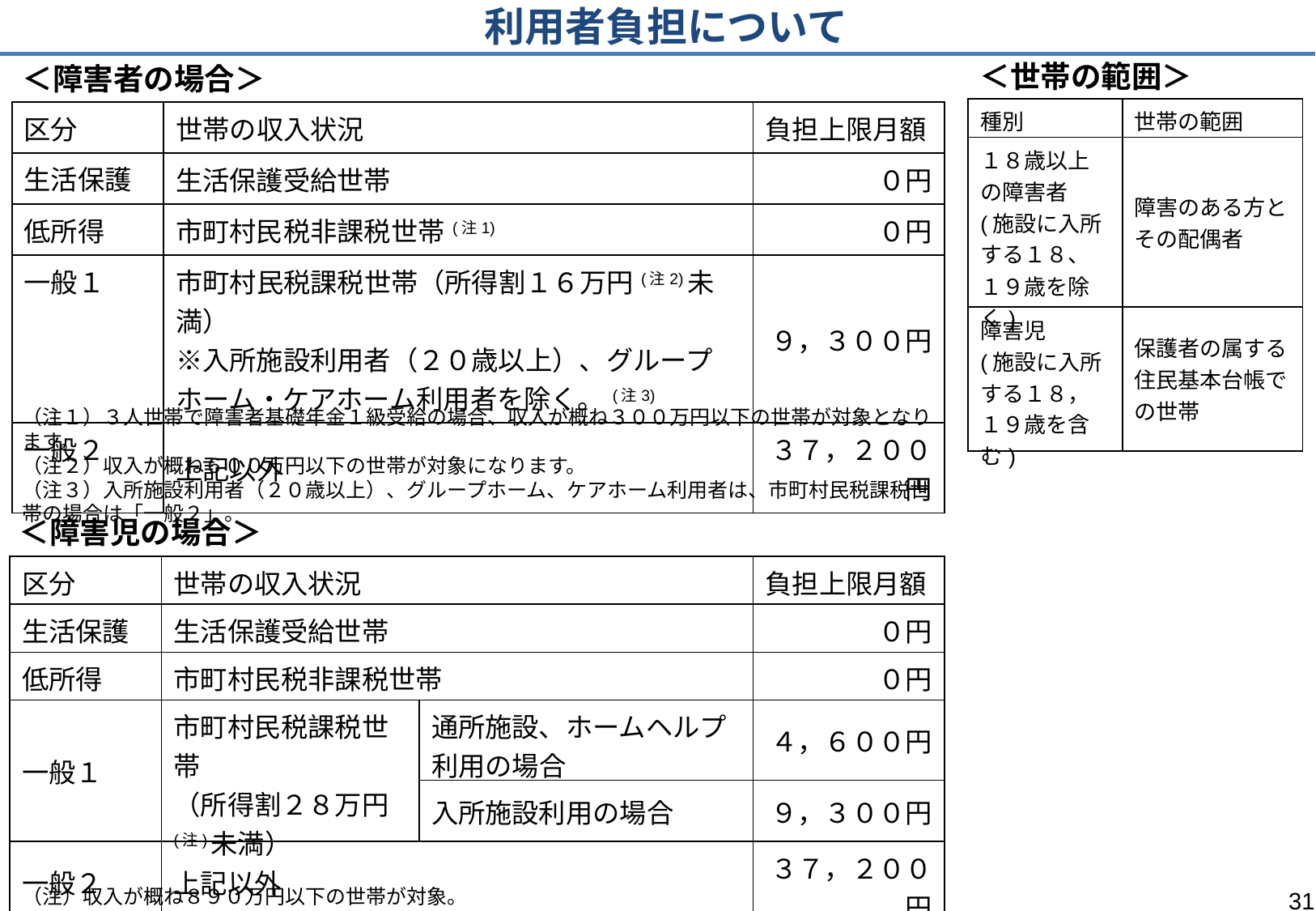

# 利用者負担について
＜世帯の範囲＞
＜障害者の場合＞
| 種別 | 世帯の範囲 |
| --- | --- |
| １８歳以上の障害者 (施設に入所する１８、１９歳を除く) | 障害のある方とその配偶者 |
| 障害児 (施設に入所する１８，１９歳を含む) | 保護者の属する住民基本台帳での世帯 |
| 区分 | 世帯の収入状況 | 負担上限月額 |
| --- | --- | --- |
| 生活保護 | 生活保護受給世帯 | ０円 |
| 低所得 | 市町村民税非課税世帯(注1) | ０円 |
| 一般１ | 市町村民税課税世帯（所得割１６万円(注2)未満） ※入所施設利用者（２０歳以上）、グループホーム・ケアホーム利用者を除く。(注3) | ９，３００円 |
| 一般２ | 上記以外 | ３７，２００円 |
（注１）３人世帯で障害者基礎年金１級受給の場合、収入が概ね３００万円以下の世帯が対象となります。
（注２）収入が概ね６００万円以下の世帯が対象になります。
（注３）入所施設利用者（２０歳以上）、グループホーム、ケアホーム利用者は、市町村民税課税世帯の場合は「一般２」。
＜障害児の場合＞
| 区分 | 世帯の収入状況 |  | 負担上限月額 |
| --- | --- | --- | --- |
| 生活保護 | 生活保護受給世帯 |  | ０円 |
| 低所得 | 市町村民税非課税世帯 |  | ０円 |
| 一般１ | 市町村民税課税世帯 （所得割２８万円(注)未満） | 通所施設、ホームヘルプ利用の場合 | ４，６００円 |
|  |  | 入所施設利用の場合 | ９，３００円 |
| 一般２ | 上記以外 |  | ３７，２００円 |
（注）収入が概ね８９０万円以下の世帯が対象。
31